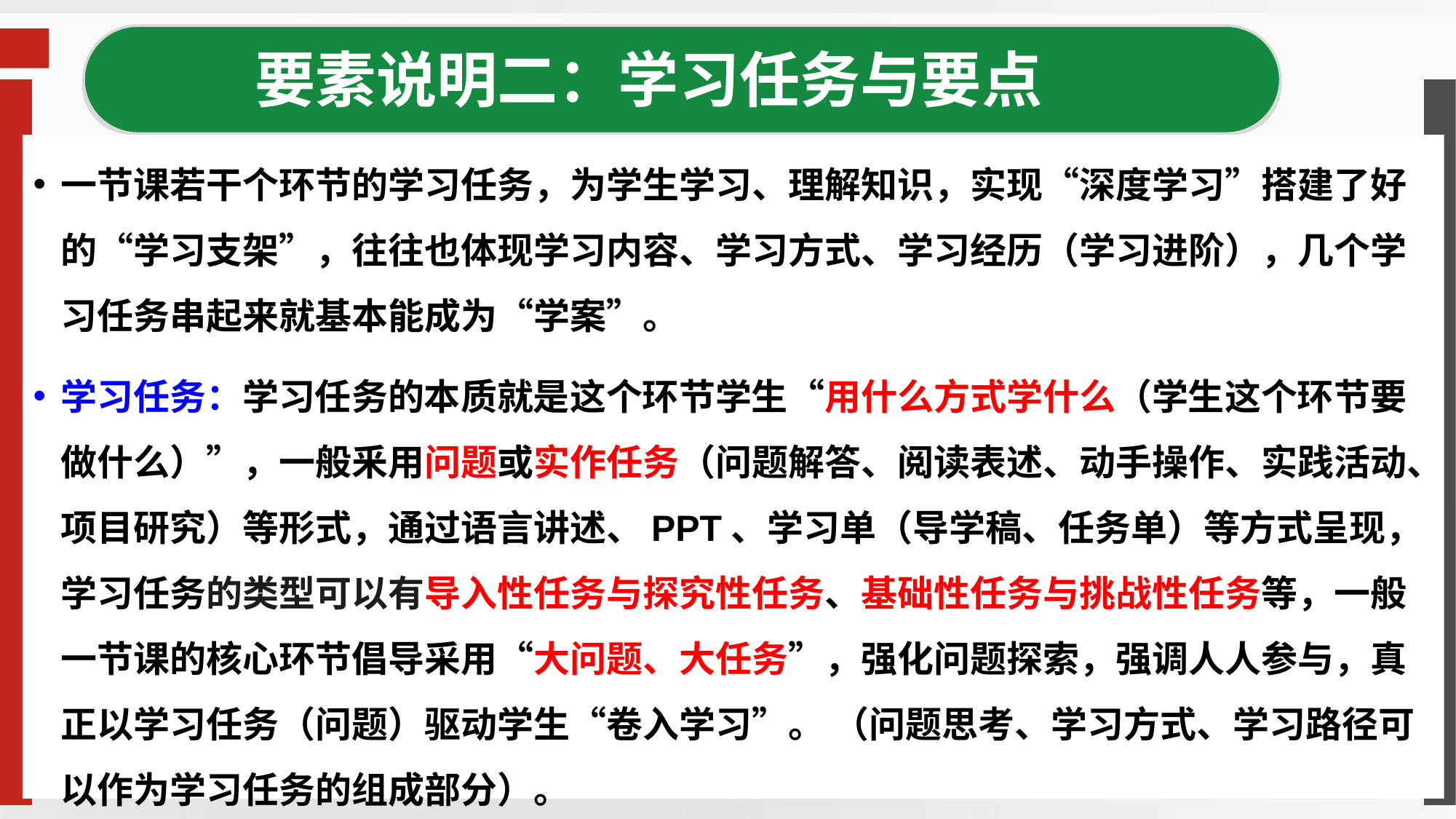

要素说明二：学习任务与要点

一节课若干个环节的学习任务，为学生学习、理解知识，实现“深度学习”搭建了好的“学习支架”，往往也体现学习内容、学习方式、学习经历（学习进阶），几个学习任务串起来就基本能成为“学案”。
学习任务：学习任务的本质就是这个环节学生“用什么方式学什么（学生这个环节要做什么）”，一般釆用问题或实作任务（问题解答、阅读表述、动手操作、实践活动、项目研究）等形式，通过语言讲述、PPT、学习单（导学稿、任务单）等方式呈现，学习任务的类型可以有导入性任务与探究性任务、基础性任务与挑战性任务等，一般一节课的核心环节倡导采用“大问题、大任务”，强化问题探索，强调人人参与，真正以学习任务（问题）驱动学生“卷入学习”。 （问题思考、学习方式、学习路径可以作为学习任务的组成部分）。